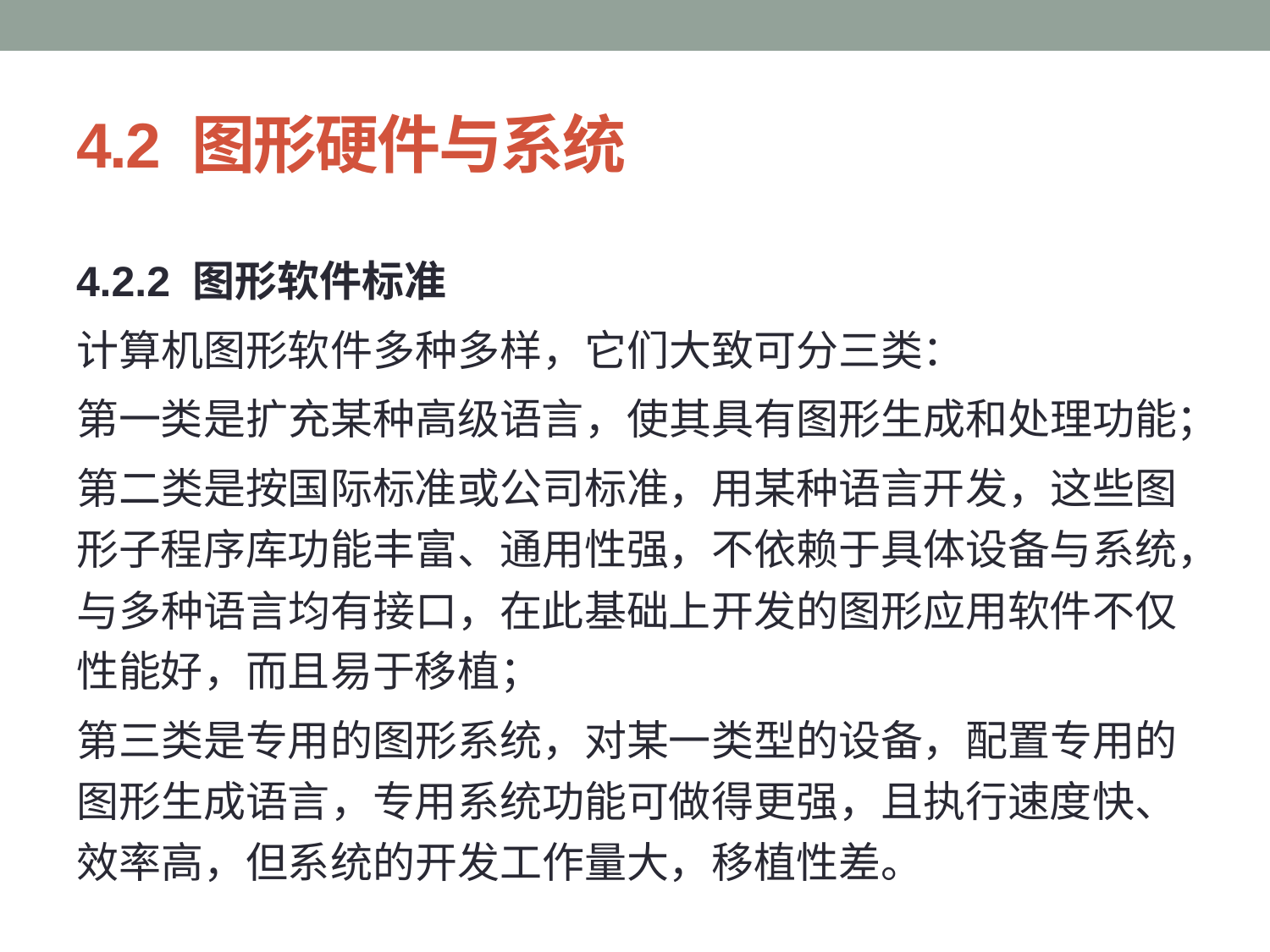

# 4.2 图形硬件与系统
4.2.2 图形软件标准
计算机图形软件多种多样，它们大致可分三类：
第一类是扩充某种高级语言，使其具有图形生成和处理功能；
第二类是按国际标准或公司标准，用某种语言开发，这些图形子程序库功能丰富、通用性强，不依赖于具体设备与系统，与多种语言均有接口，在此基础上开发的图形应用软件不仅性能好，而且易于移植；
第三类是专用的图形系统，对某一类型的设备，配置专用的图形生成语言，专用系统功能可做得更强，且执行速度快、效率高，但系统的开发工作量大，移植性差。